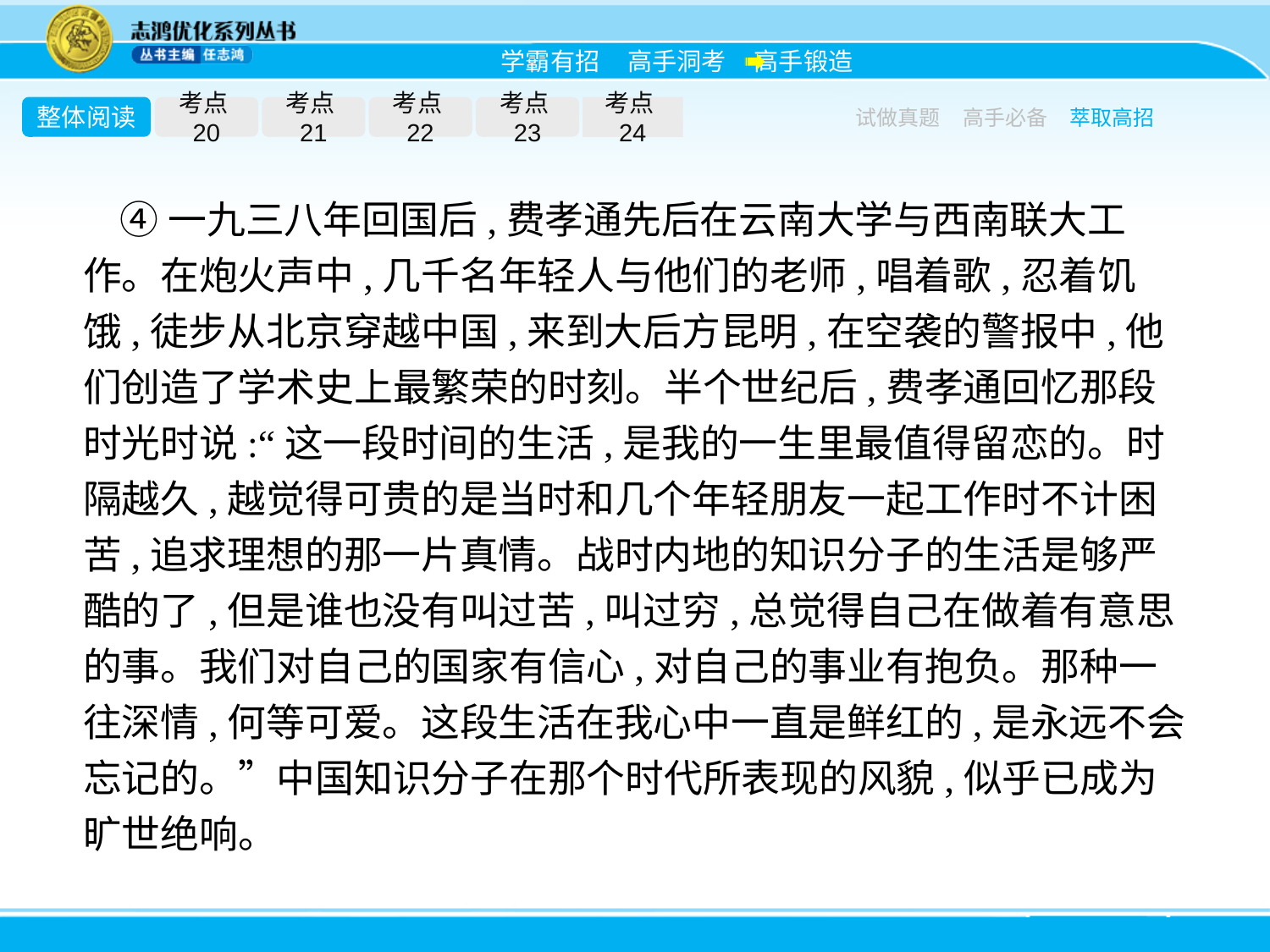

整体阅读
考点20
考点21
考点22
考点23
考点24
试做真题
高手必备
萃取高招
④一九三八年回国后,费孝通先后在云南大学与西南联大工作。在炮火声中,几千名年轻人与他们的老师,唱着歌,忍着饥饿,徒步从北京穿越中国,来到大后方昆明,在空袭的警报中,他们创造了学术史上最繁荣的时刻。半个世纪后,费孝通回忆那段时光时说:“这一段时间的生活,是我的一生里最值得留恋的。时隔越久,越觉得可贵的是当时和几个年轻朋友一起工作时不计困苦,追求理想的那一片真情。战时内地的知识分子的生活是够严酷的了,但是谁也没有叫过苦,叫过穷,总觉得自己在做着有意思的事。我们对自己的国家有信心,对自己的事业有抱负。那种一往深情,何等可爱。这段生活在我心中一直是鲜红的,是永远不会忘记的。”中国知识分子在那个时代所表现的风貌,似乎已成为旷世绝响。